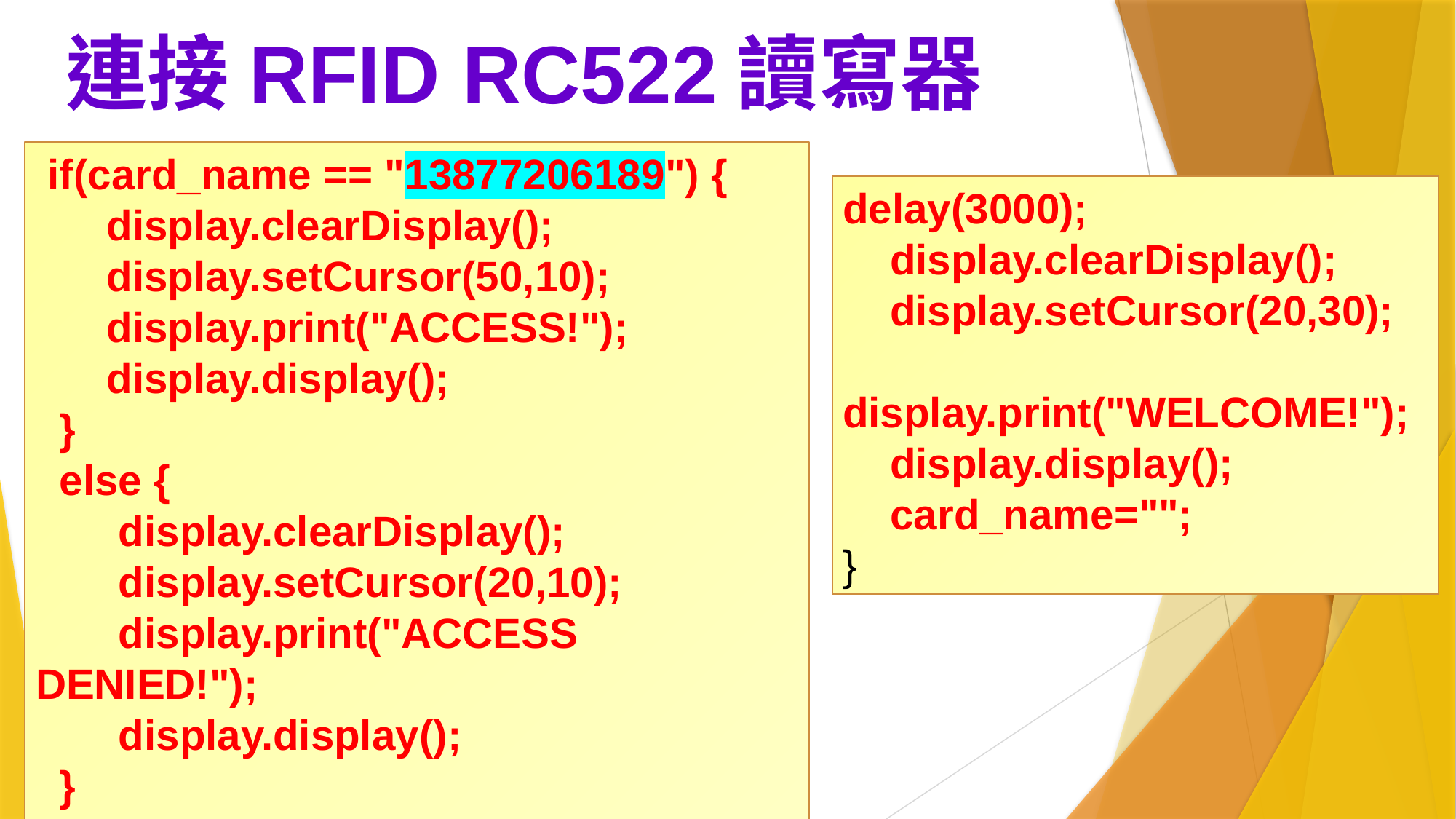

# 連接RFID RC522讀寫器
 if(card_name == "13877206189") {
      display.clearDisplay();
      display.setCursor(50,10);
      display.print("ACCESS!");
      display.display();
  }
  else {
       display.clearDisplay();
       display.setCursor(20,10);
       display.print("ACCESS DENIED!");
       display.display();
  }

delay(3000);
    display.clearDisplay();
    display.setCursor(20,30);
  display.print("WELCOME!");
    display.display();
    card_name="";
}